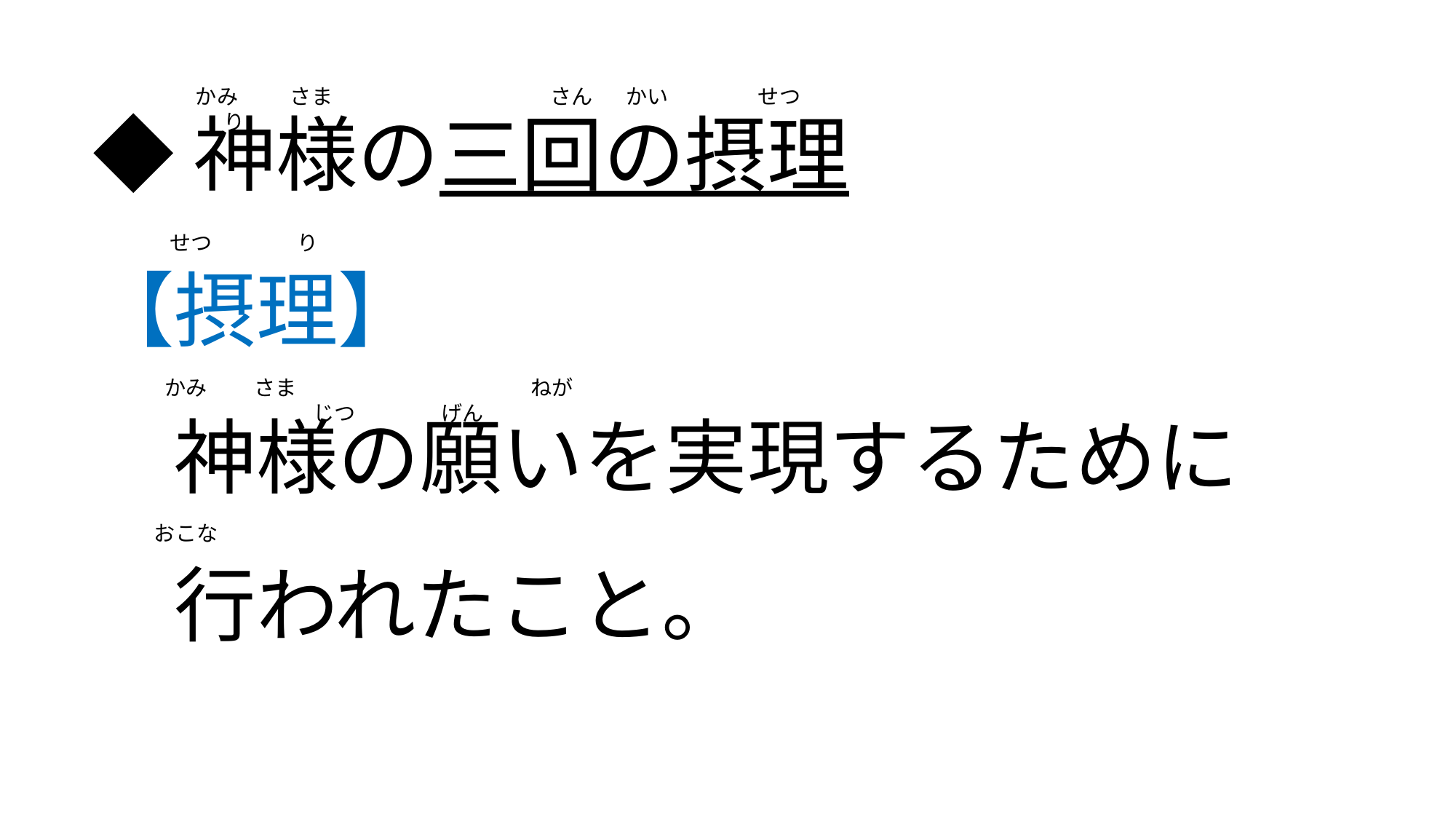

かみ　  　さま　　　　　　　　　　 さん       かい                   せつ       り
◆神様の三回の摂理
【摂理】
　神様の願いを実現するために
　行われたこと。
せつ　　　　り
かみ　 　さま　　　　　　　　　　　ねが　　　　　　　　　　　　　　　　じつ　　　　げん
おこな